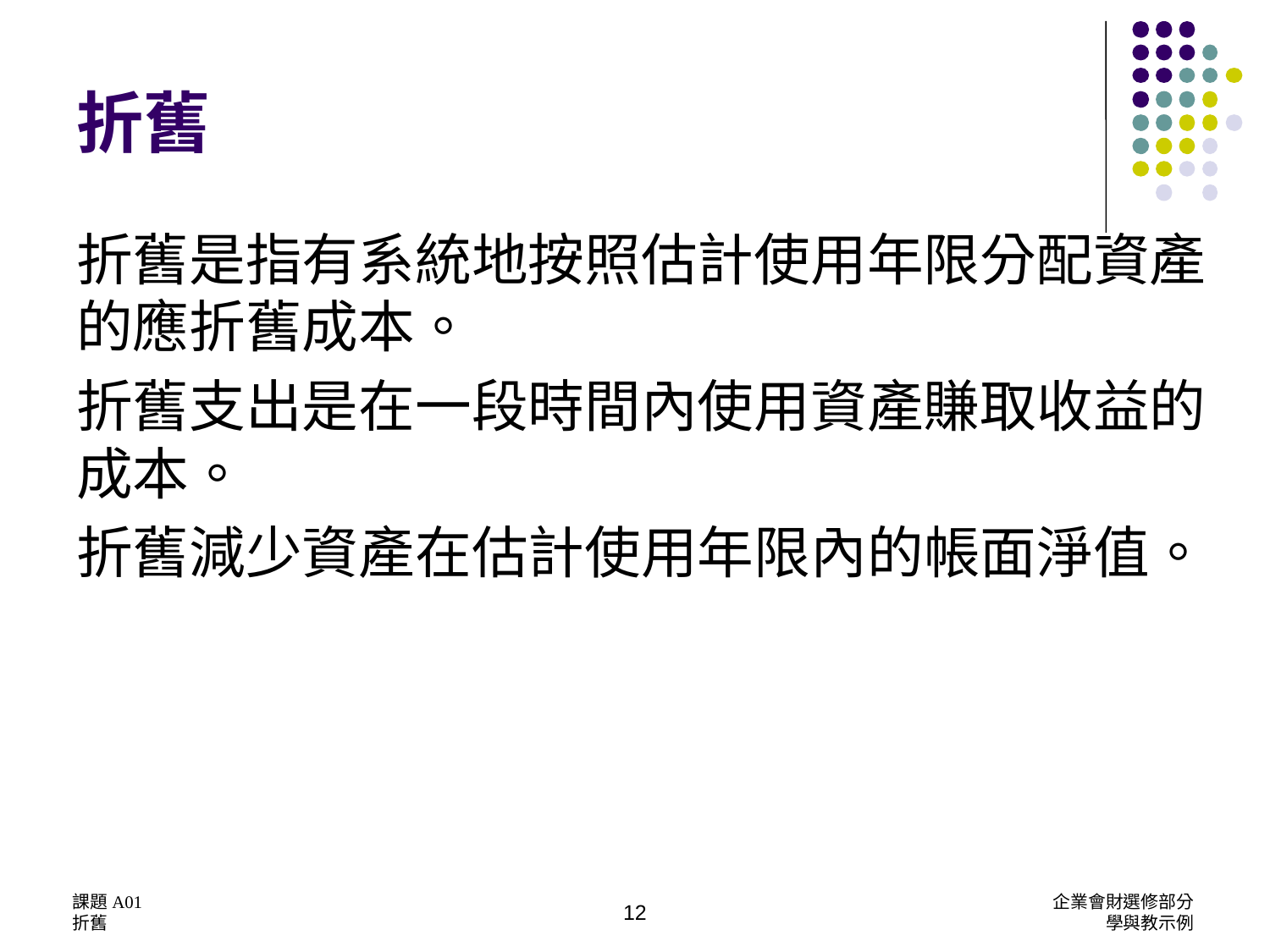

# 折舊
折舊是指有系統地按照估計使用年限分配資產的應折舊成本。
折舊支出是在一段時間內使用資產賺取收益的成本。
折舊減少資產在估計使用年限內的帳面淨值。

課題A01
折舊

企業會財選修部分
學與教示例

12